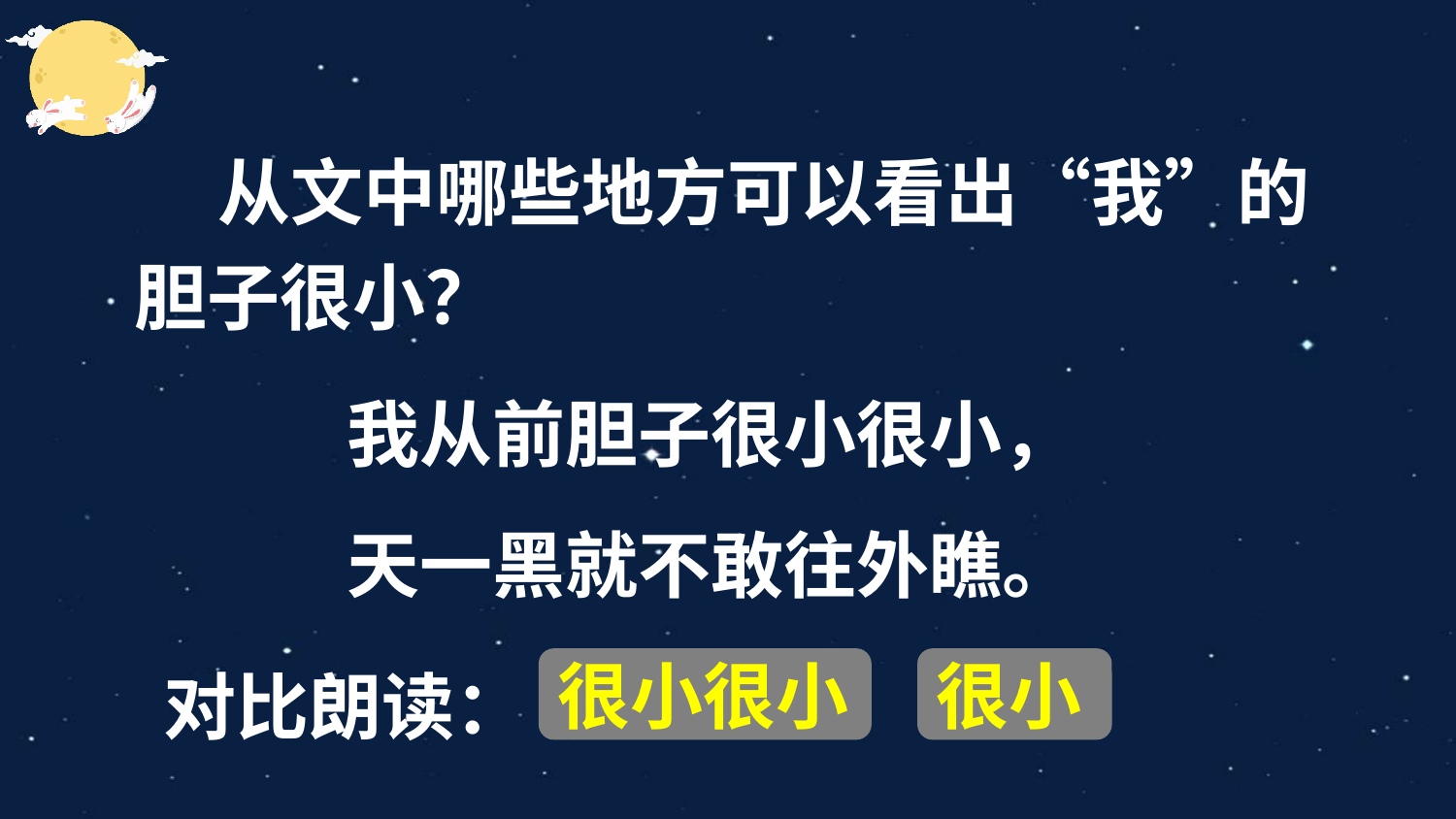

从文中哪些地方可以看出“我”的胆子很小？
我从前胆子很小很小，
天一黑就不敢往外瞧。
对比朗读：
很小很小
很小